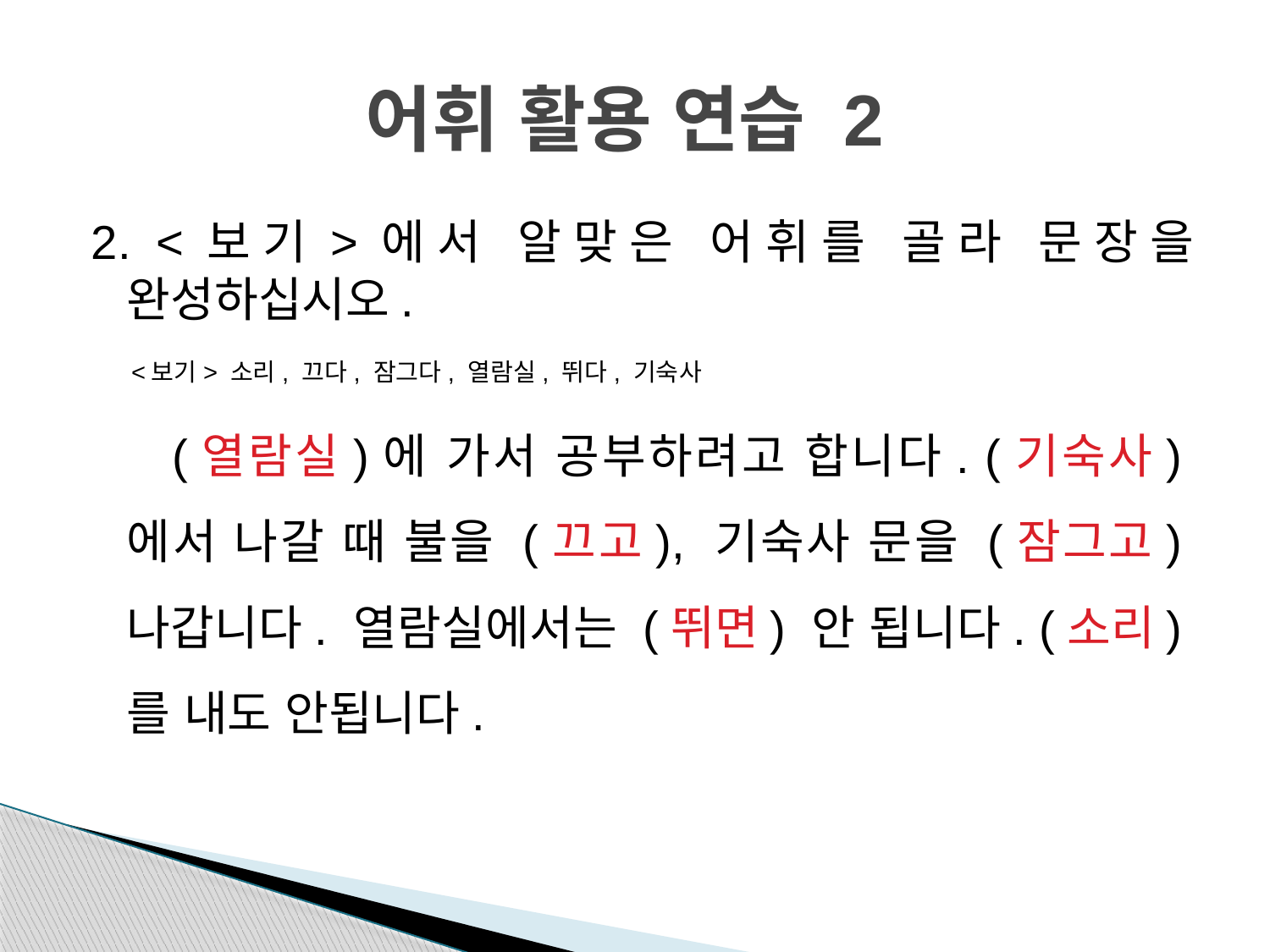

# 어휘 활용 연습 2
2. <보기>에서 알맞은 어휘를 골라 문장을 완성하십시오.
   <보기> 소리, 끄다, 잠그다, 열람실, 뛰다, 기숙사
     (열람실)에 가서 공부하려고 합니다. (기숙사)에서 나갈 때 불을 (끄고), 기숙사 문을 (잠그고)나갑니다. 열람실에서는 (뛰면) 안 됩니다. (소리)를 내도 안됩니다.